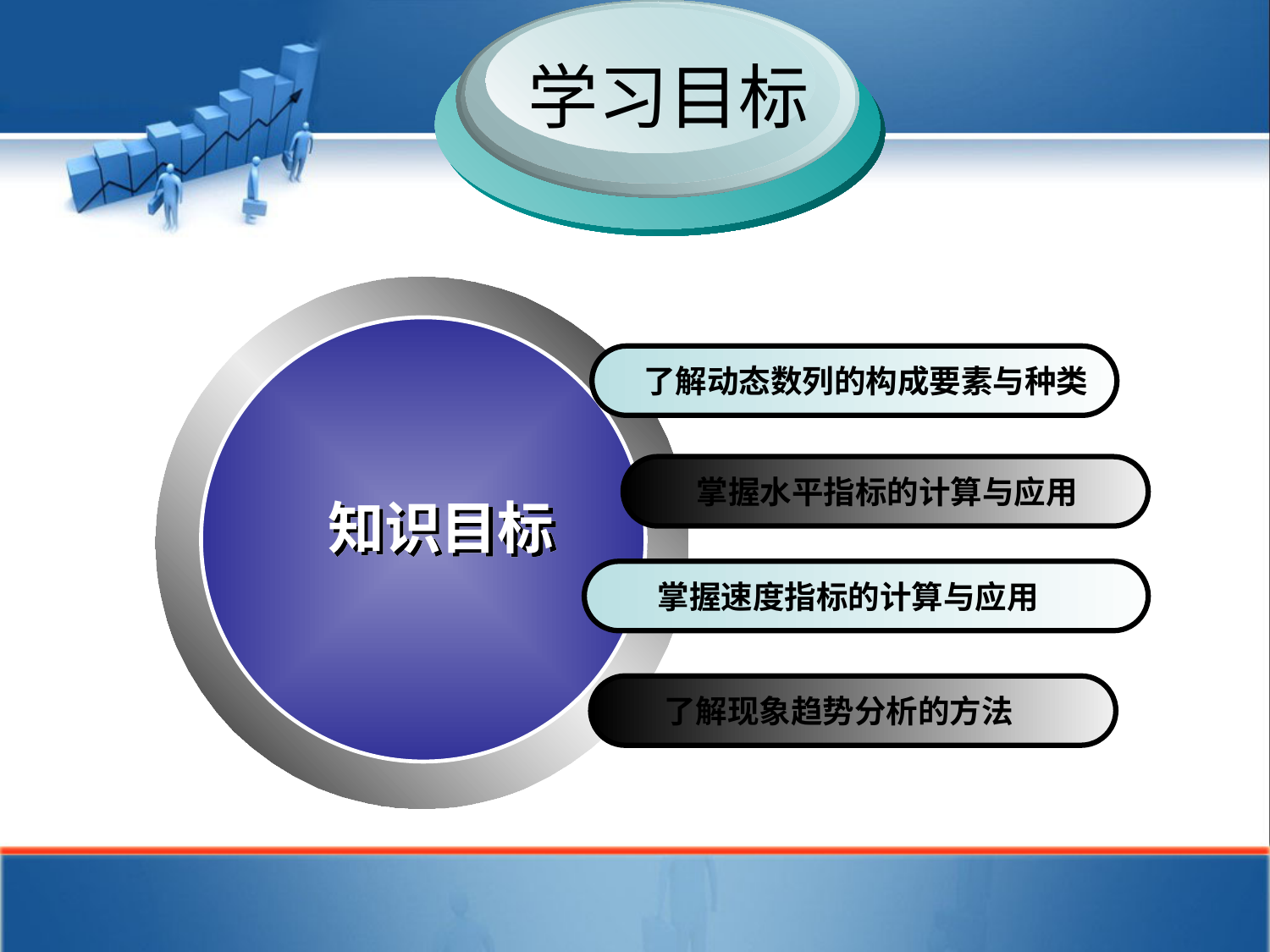

学习目标

知识目标

   了解动态数列的构成要素与种类
      掌握水平指标的计算与应用
知识目标
      掌握速度指标的计算与应用
      了解现象趋势分析的方法